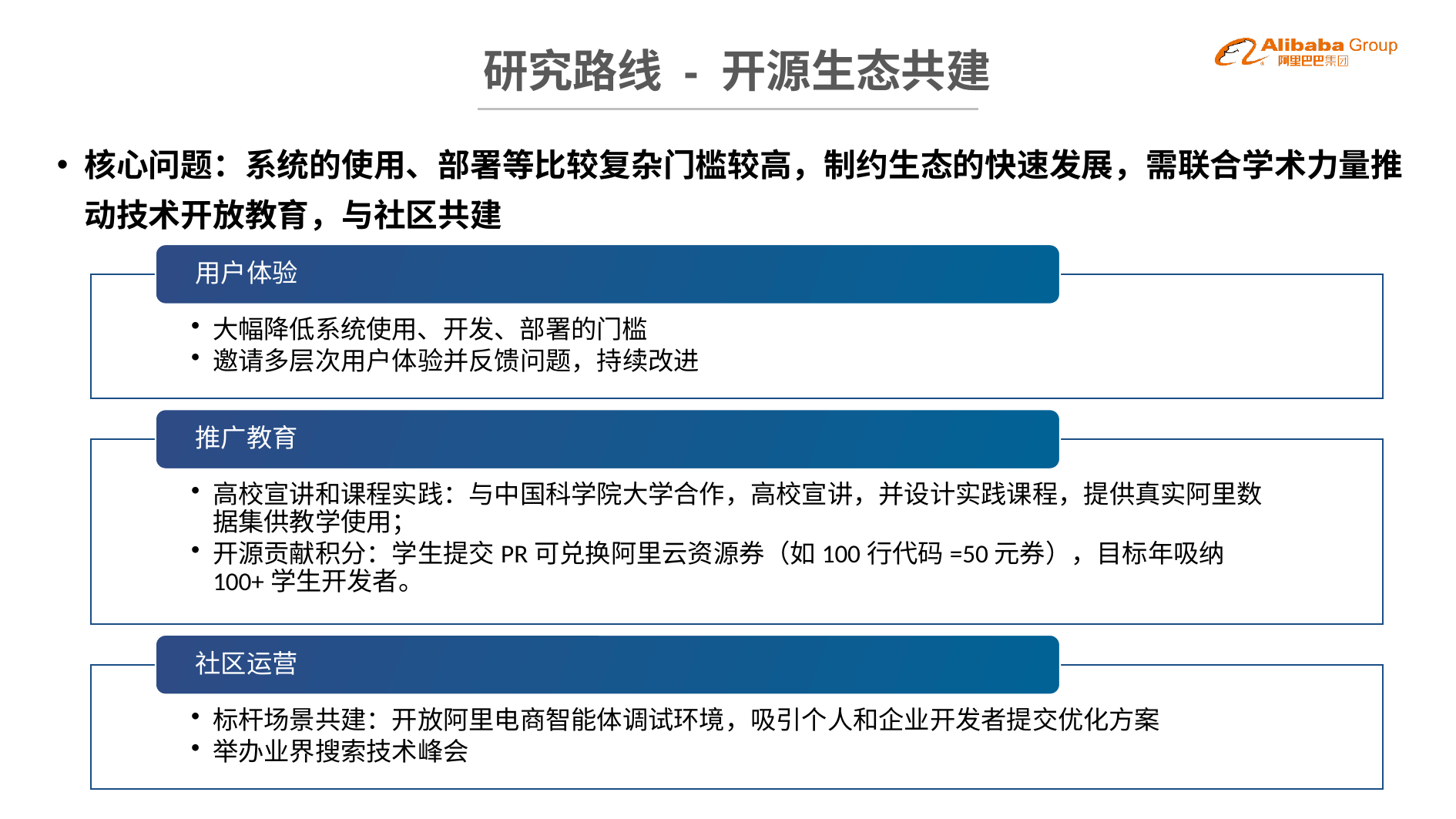

BBAAD9C20180234D78E509342D30B68042B9B2091AC58B80A1D98F3CB1E32B745B46B2386164DB0F22492E08C84624EC2D0921AAA1D0EBB11B5EC254370E25D524FE053D7C25E687A49429D76ED243B22E22E5817C4904A6A8CEB19A51160C68DC162490BEB
# 研究路线 - 开源生态共建
核心问题：系统的使用、部署等比较复杂门槛较高，制约生态的快速发展，需联合学术力量推动技术开放教育，与社区共建

大幅降低系统使用、开发、部署的门槛
邀请多层次用户体验并反馈问题，持续改进
用户体验
高校宣讲和课程实践：与中国科学院大学合作，高校宣讲，并设计实践课程，提供真实阿里数据集供教学使用；
开源贡献积分：学生提交PR可兑换阿里云资源券（如100行代码=50元券），目标年吸纳100+学生开发者。
推广教育
标杆场景共建：开放阿里电商智能体调试环境，吸引个人和企业开发者提交优化方案
举办业界搜索技术峰会
社区运营